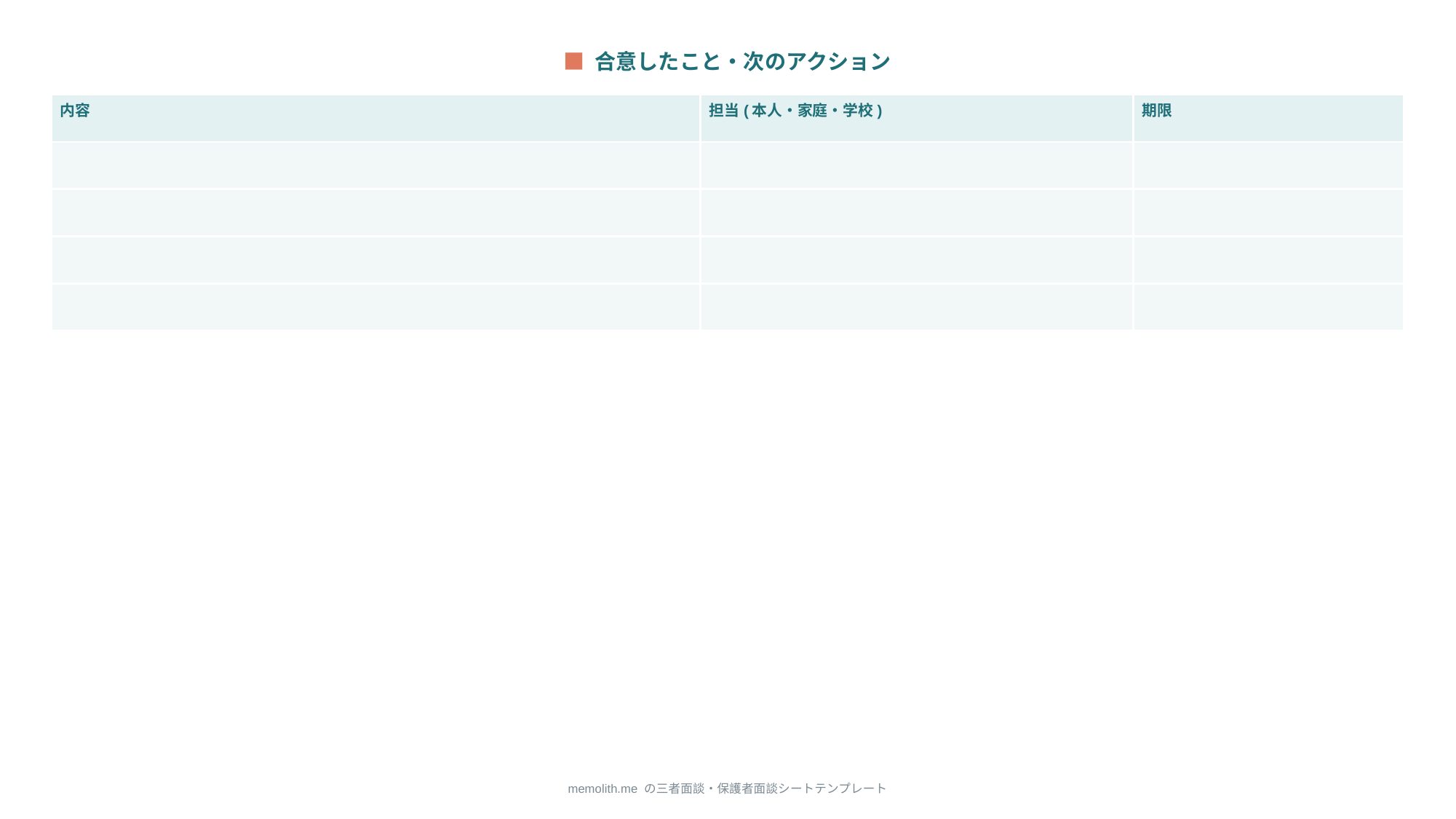

■ 合意したこと・次のアクション
| 内容 | 担当(本人・家庭・学校) | 期限 |
| --- | --- | --- |
|  |  |  |
|  |  |  |
|  |  |  |
|  |  |  |
memolith.me の三者面談・保護者面談シートテンプレート